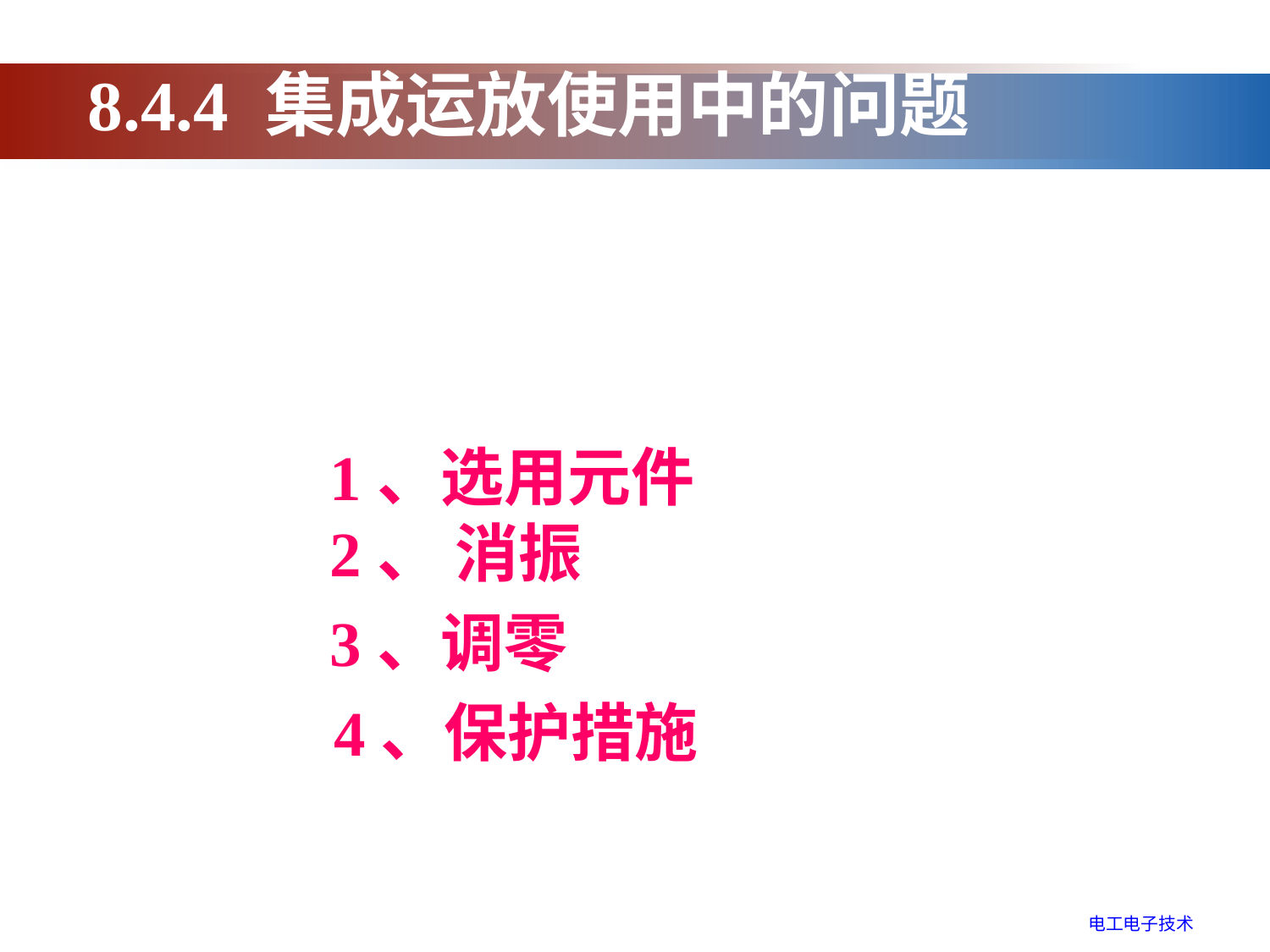

8.4.4 集成运放使用中的问题
1、选用元件
2、 消振
3、调零
4、保护措施
电工电子技术